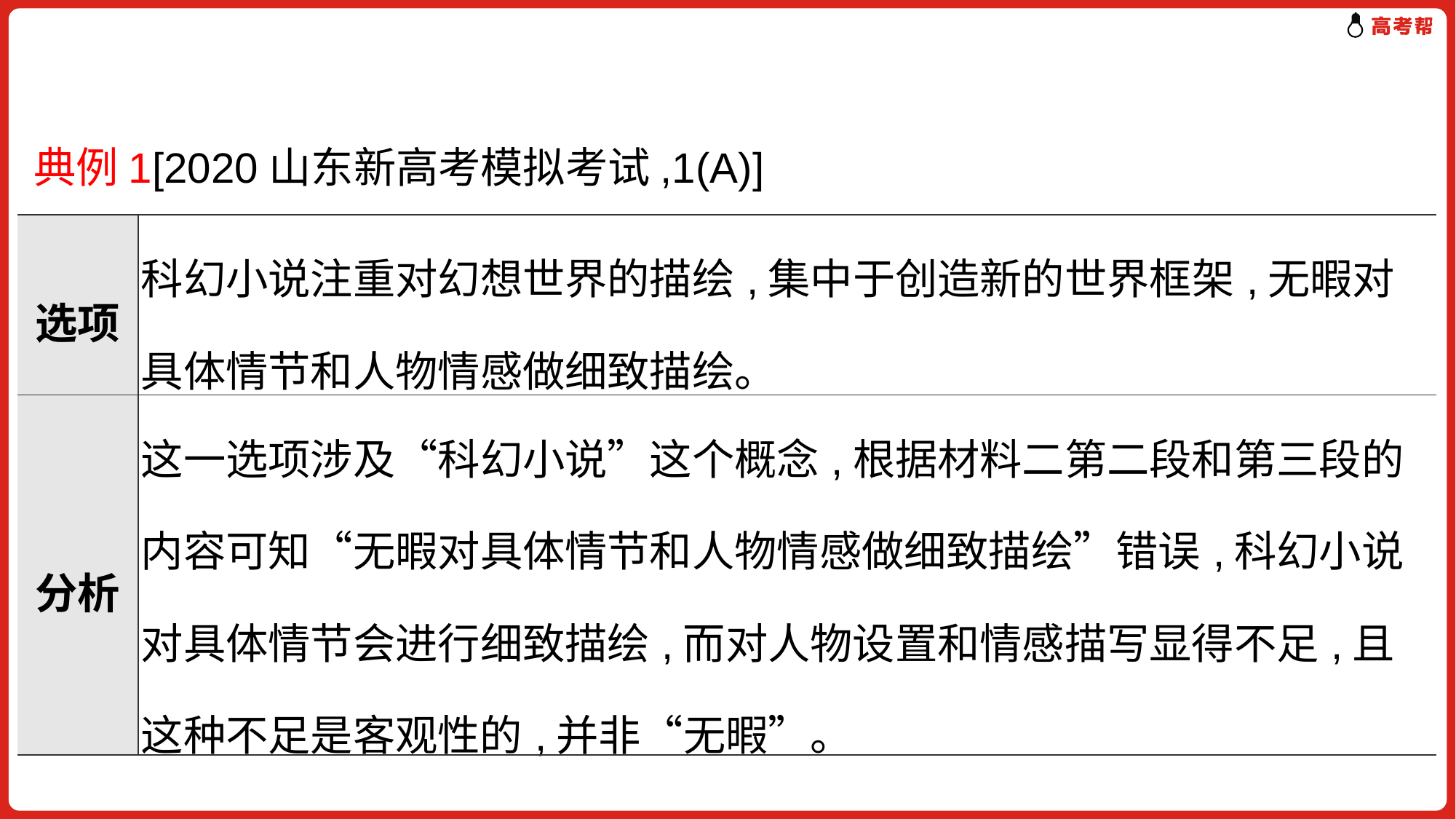

典例1[2020山东新高考模拟考试,1(A)]
| 选项 | 科幻小说注重对幻想世界的描绘,集中于创造新的世界框架,无暇对具体情节和人物情感做细致描绘。 |
| --- | --- |
| 分析 | 这一选项涉及“科幻小说”这个概念,根据材料二第二段和第三段的内容可知“无暇对具体情节和人物情感做细致描绘”错误,科幻小说对具体情节会进行细致描绘,而对人物设置和情感描写显得不足,且这种不足是客观性的,并非“无暇”。 |